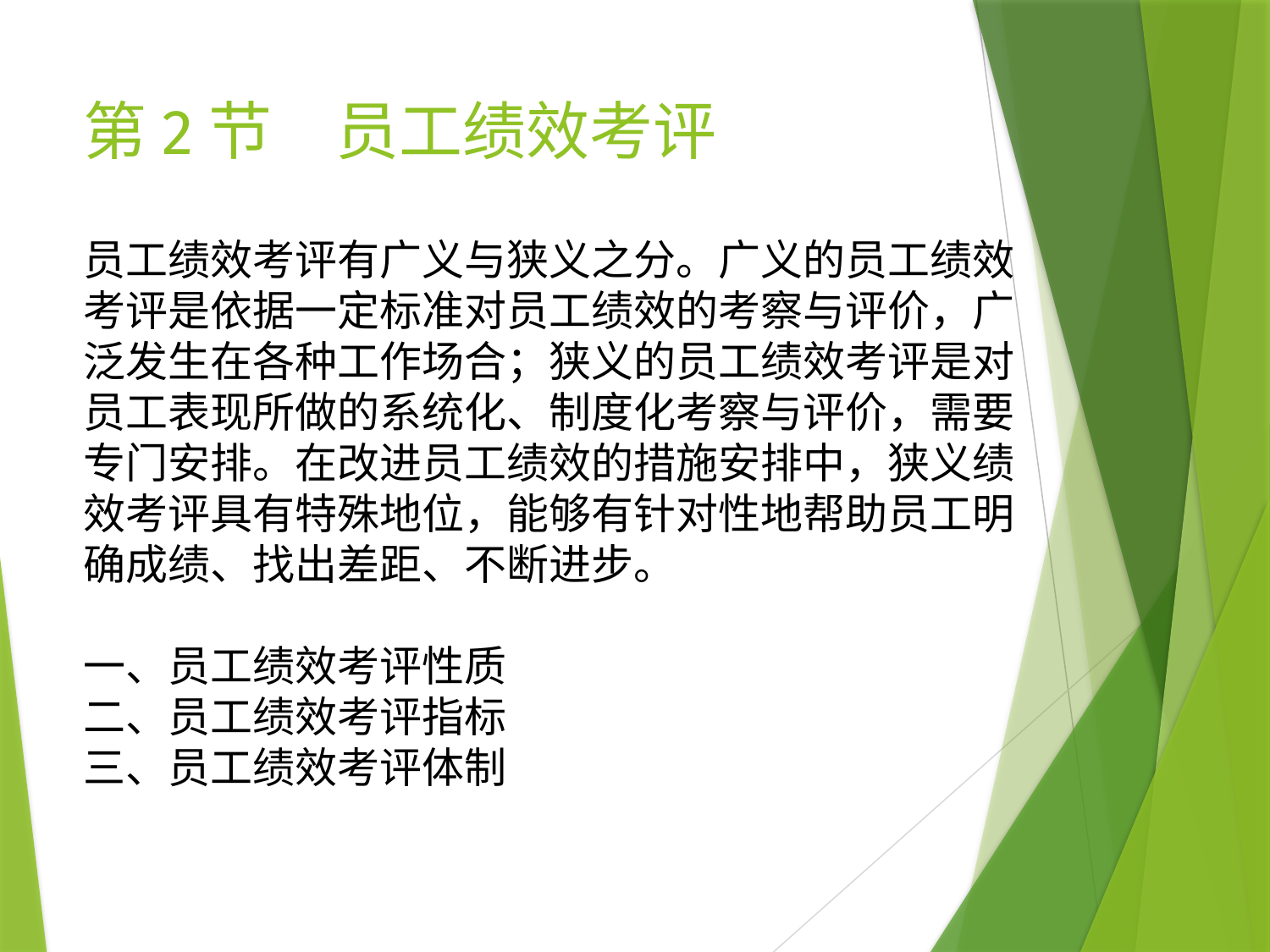

# 第2节　员工绩效考评

员工绩效考评有广义与狭义之分。广义的员工绩效考评是依据一定标准对员工绩效的考察与评价，广泛发生在各种工作场合；狭义的员工绩效考评是对员工表现所做的系统化、制度化考察与评价，需要专门安排。在改进员工绩效的措施安排中，狭义绩效考评具有特殊地位，能够有针对性地帮助员工明确成绩、找出差距、不断进步。

一、员工绩效考评性质
二、员工绩效考评指标
三、员工绩效考评体制